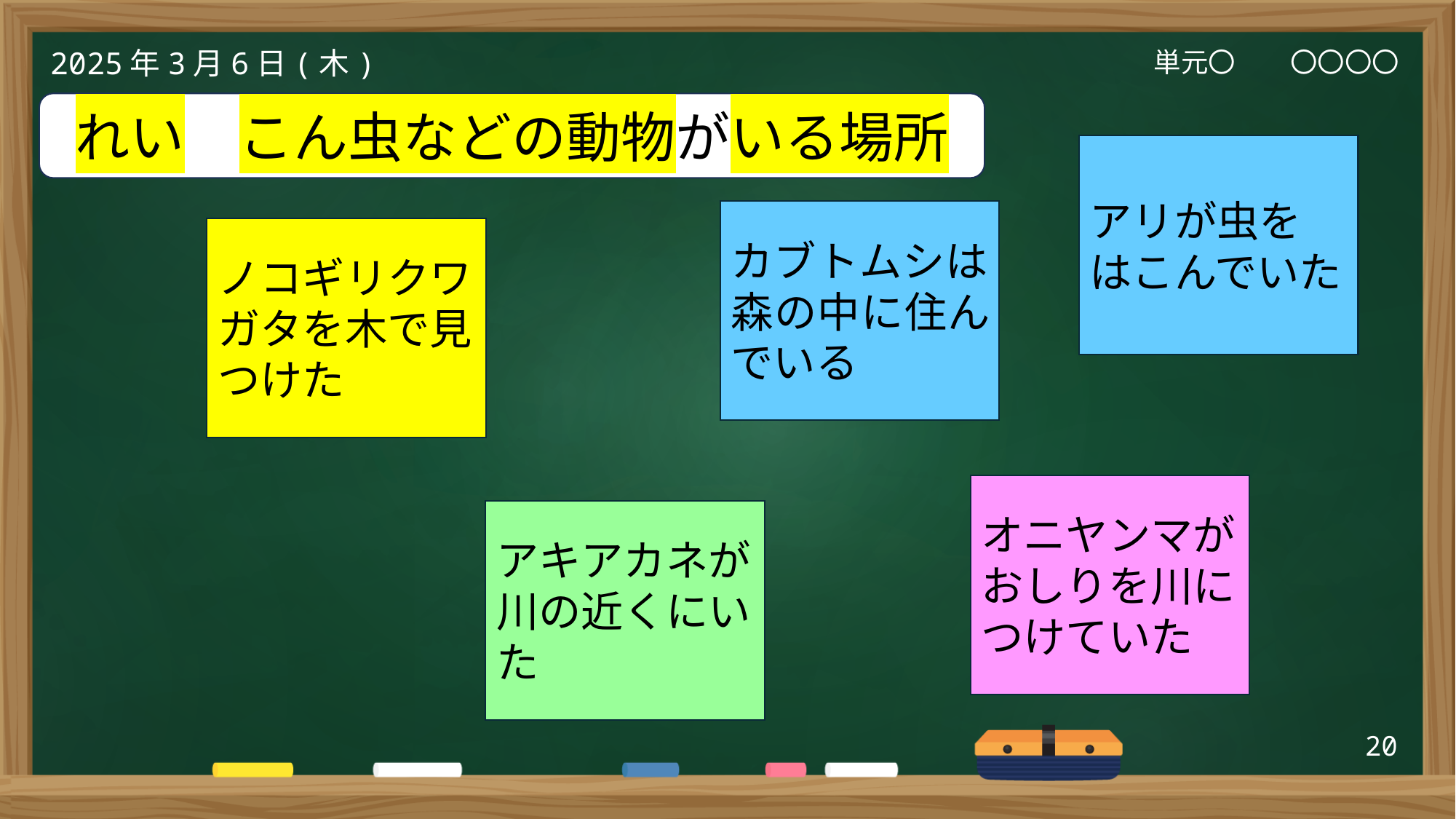

単元〇　　〇〇〇〇
2025年3月6日(木)
れい　こん虫などの動物がいる場所
アリが虫を
はこんでいた
カブトムシは森の中に住んでいる
ノコギリクワガタを木で見つけた
オニヤンマがおしりを川につけていた
アキアカネが川の近くにいた
20